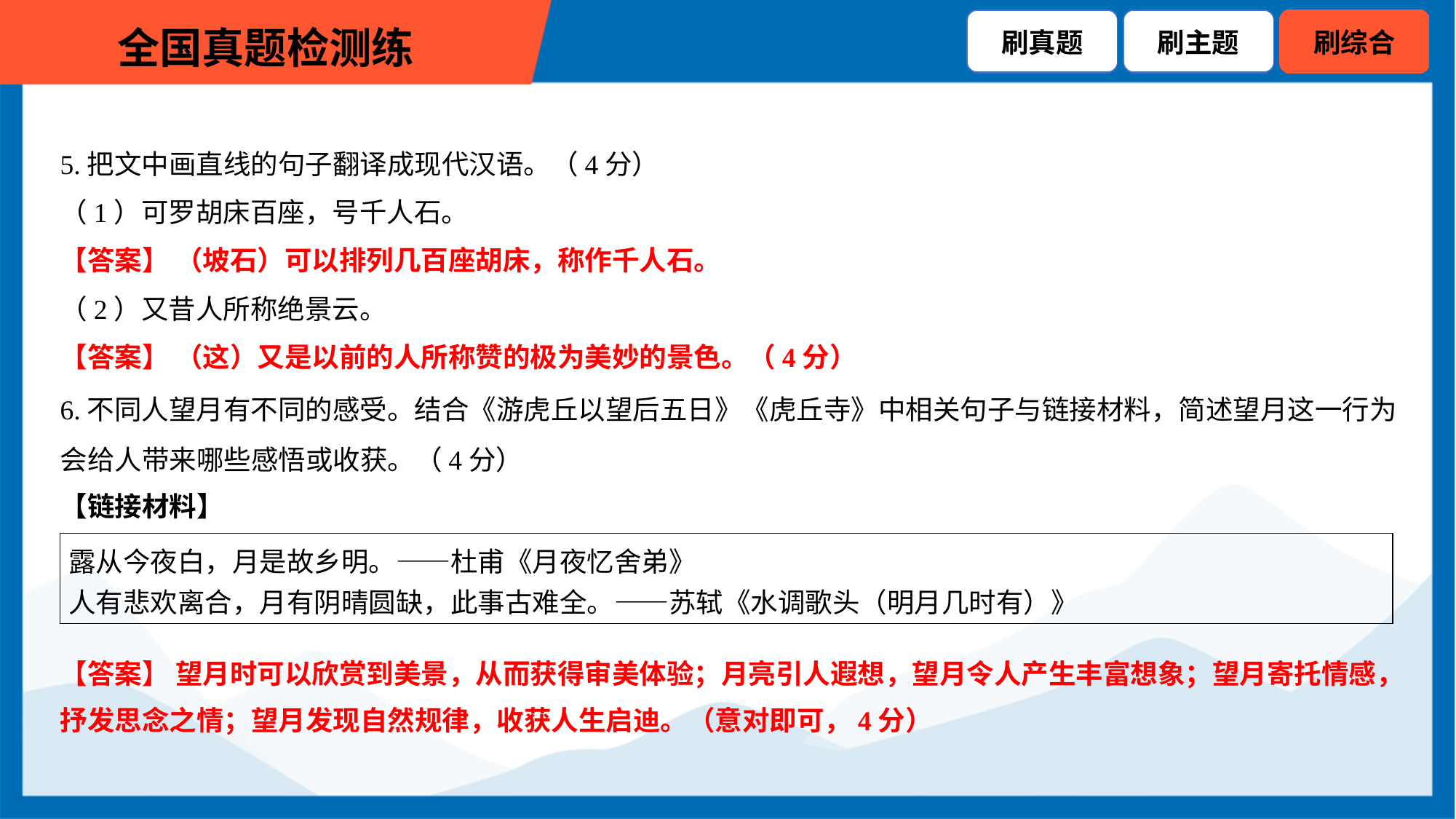

5.把文中画直线的句子翻译成现代汉语。（4分）
（1）可罗胡床百座，号千人石。
【答案】 （坡石）可以排列几百座胡床，称作千人石。
（2）又昔人所称绝景云。
【答案】 （这）又是以前的人所称赞的极为美妙的景色。（4分）
6.不同人望月有不同的感受。结合《游虎丘以望后五日》《虎丘寺》中相关句子与链接材料，简述望月这一行为
会给人带来哪些感悟或收获。（4分）
【链接材料】
| 露从今夜白，月是故乡明。——杜甫《月夜忆舍弟》 人有悲欢离合，月有阴晴圆缺，此事古难全。——苏轼《水调歌头（明月几时有）》 |
| --- |
【答案】 望月时可以欣赏到美景，从而获得审美体验；月亮引人遐想，望月令人产生丰富想象；望月寄托情感，
抒发思念之情；望月发现自然规律，收获人生启迪。（意对即可，4分）